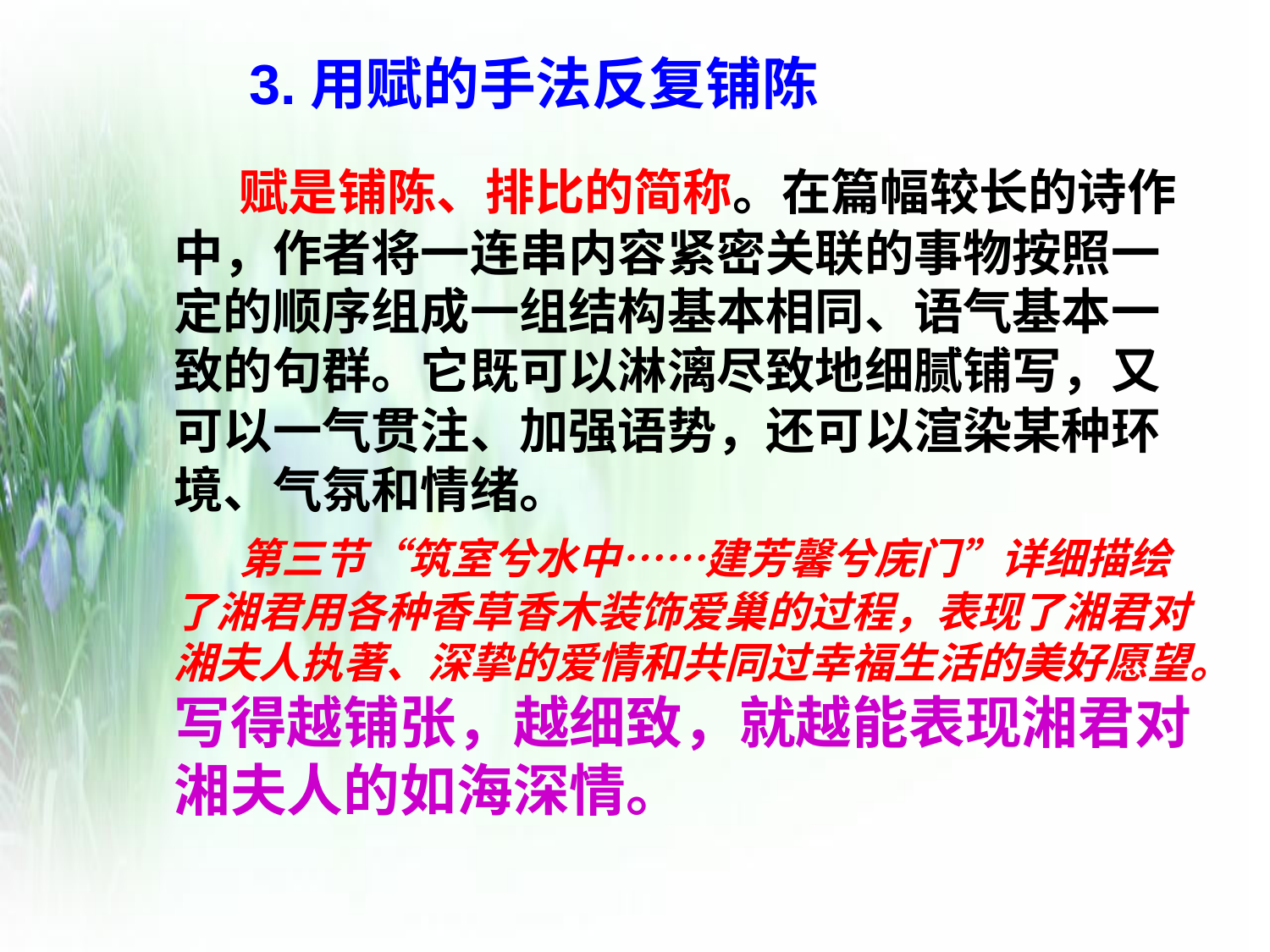

3.用赋的手法反复铺陈
    赋是铺陈、排比的简称。在篇幅较长的诗作中，作者将一连串内容紧密关联的事物按照一定的顺序组成一组结构基本相同、语气基本一致的句群。它既可以淋漓尽致地细腻铺写，又可以一气贯注、加强语势，还可以渲染某种环境、气氛和情绪。
    第三节“筑室兮水中……建芳馨兮庑门”详细描绘了湘君用各种香草香木装饰爱巢的过程，表现了湘君对湘夫人执著、深挚的爱情和共同过幸福生活的美好愿望。写得越铺张，越细致，就越能表现湘君对湘夫人的如海深情。